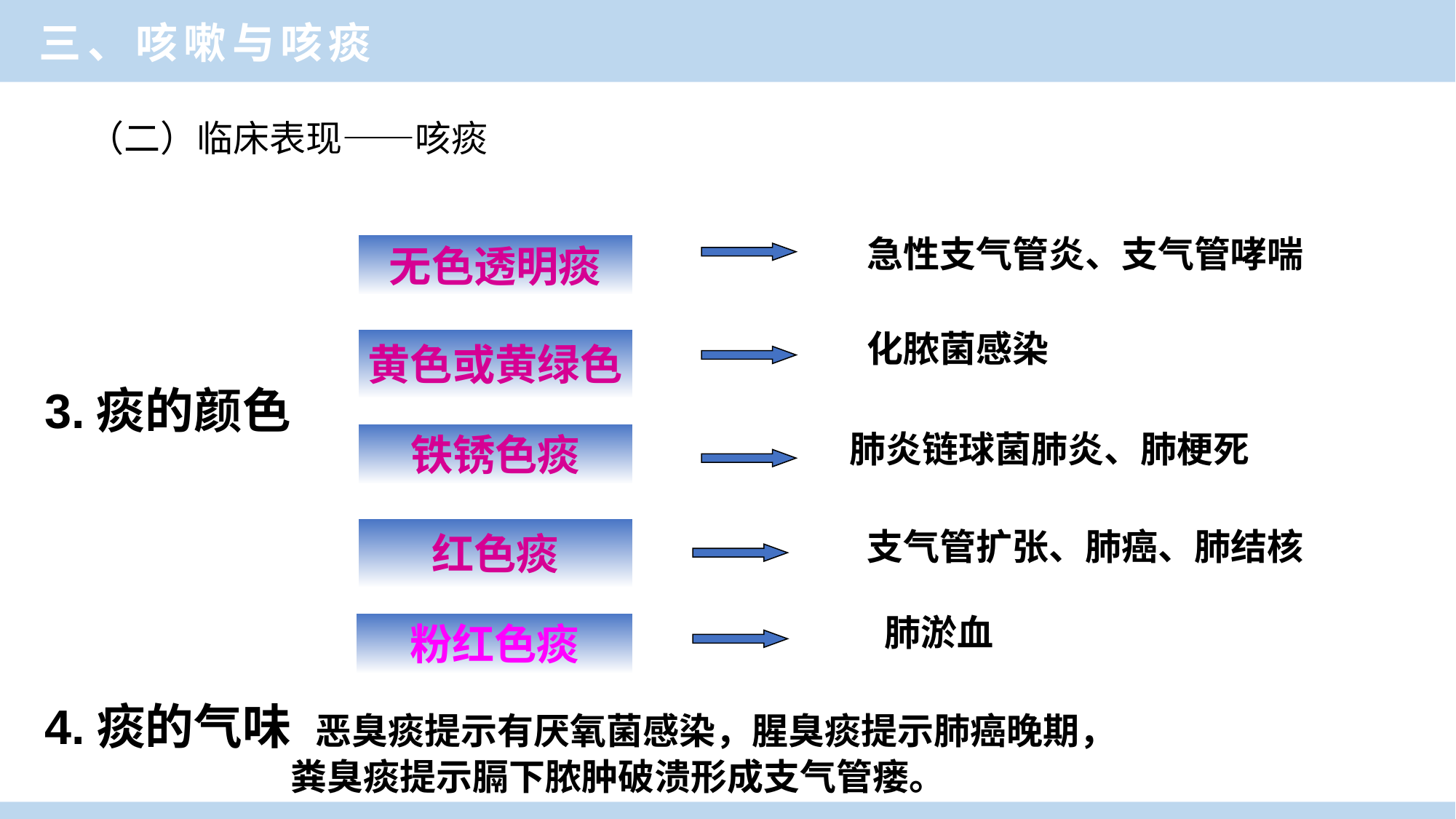

三、咳嗽与咳痰
（二）临床表现——咳痰
急性支气管炎、支气管哮喘
无色透明痰

化脓菌感染
黄色或黄绿色

铁锈色痰
肺炎链球菌肺炎、肺梗死

支气管扩张、肺癌、肺结核
红色痰

肺淤血
粉红色痰

3.痰的颜色
4.痰的气味   恶臭痰提示有厌氧菌感染，腥臭痰提示肺癌晚期，
                             粪臭痰提示膈下脓肿破溃形成支气管瘘。